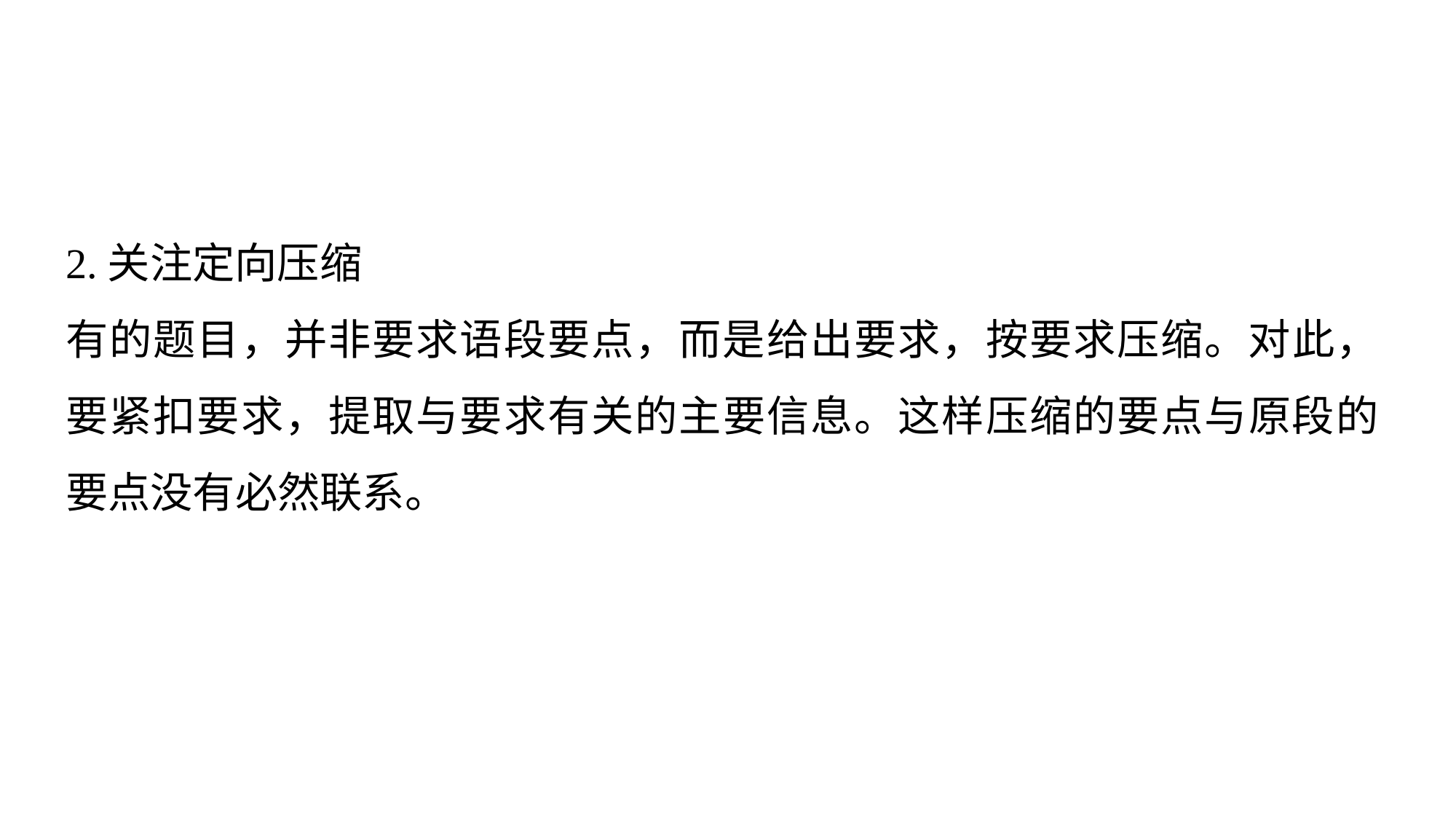

2.关注定向压缩
有的题目，并非要求语段要点，而是给出要求，按要求压缩。对此，要紧扣要求，提取与要求有关的主要信息。这样压缩的要点与原段的要点没有必然联系。